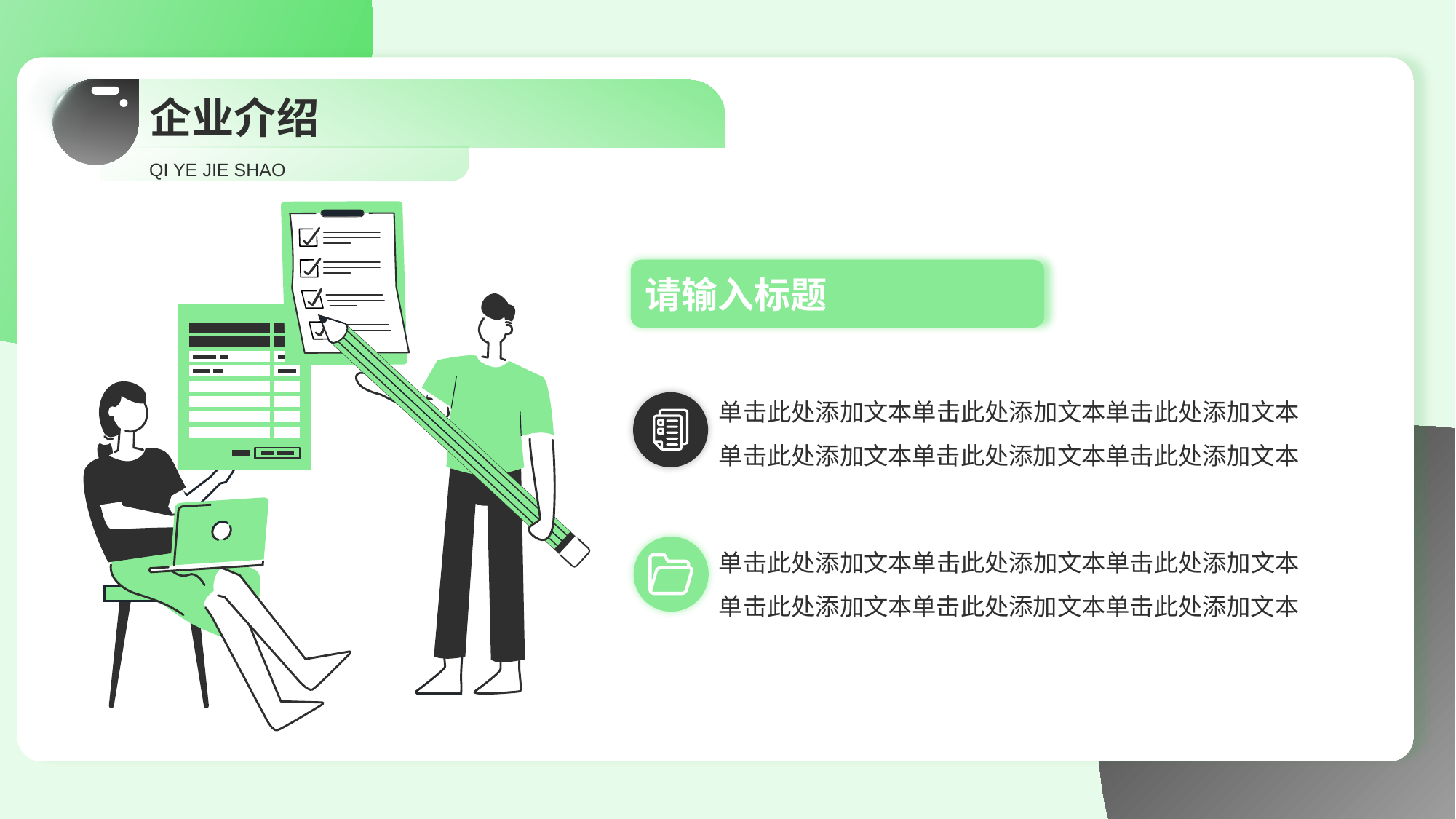

# 企业介绍
QI YE JIE SHAO

请输入标题

单击此处添加文本单击此处添加文本单击此处添加文本单击此处添加文本单击此处添加文本单击此处添加文本

单击此处添加文本单击此处添加文本单击此处添加文本单击此处添加文本单击此处添加文本单击此处添加文本